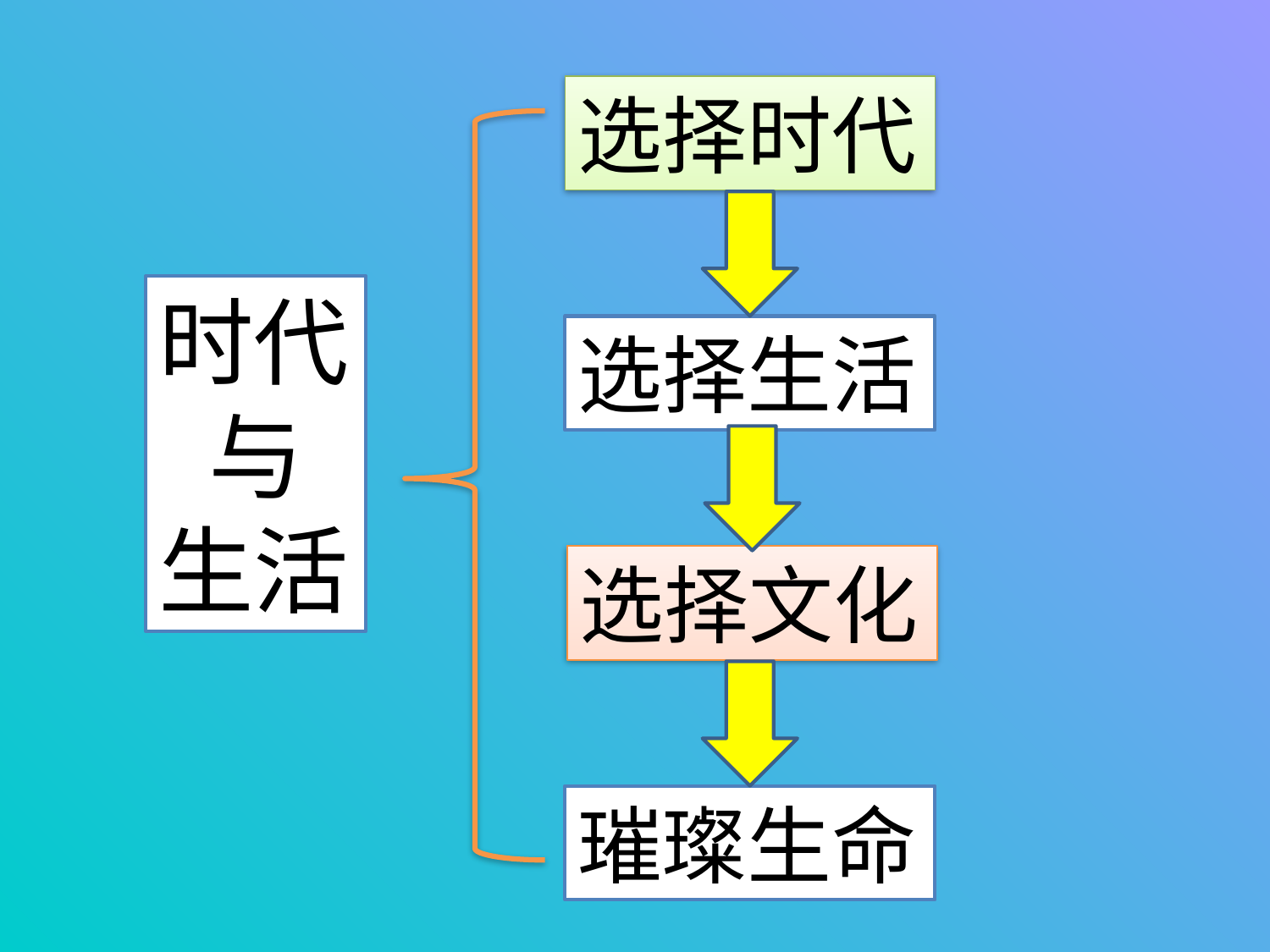

选择时代

时代
与
生活
选择生活

选择文化

璀璨生命